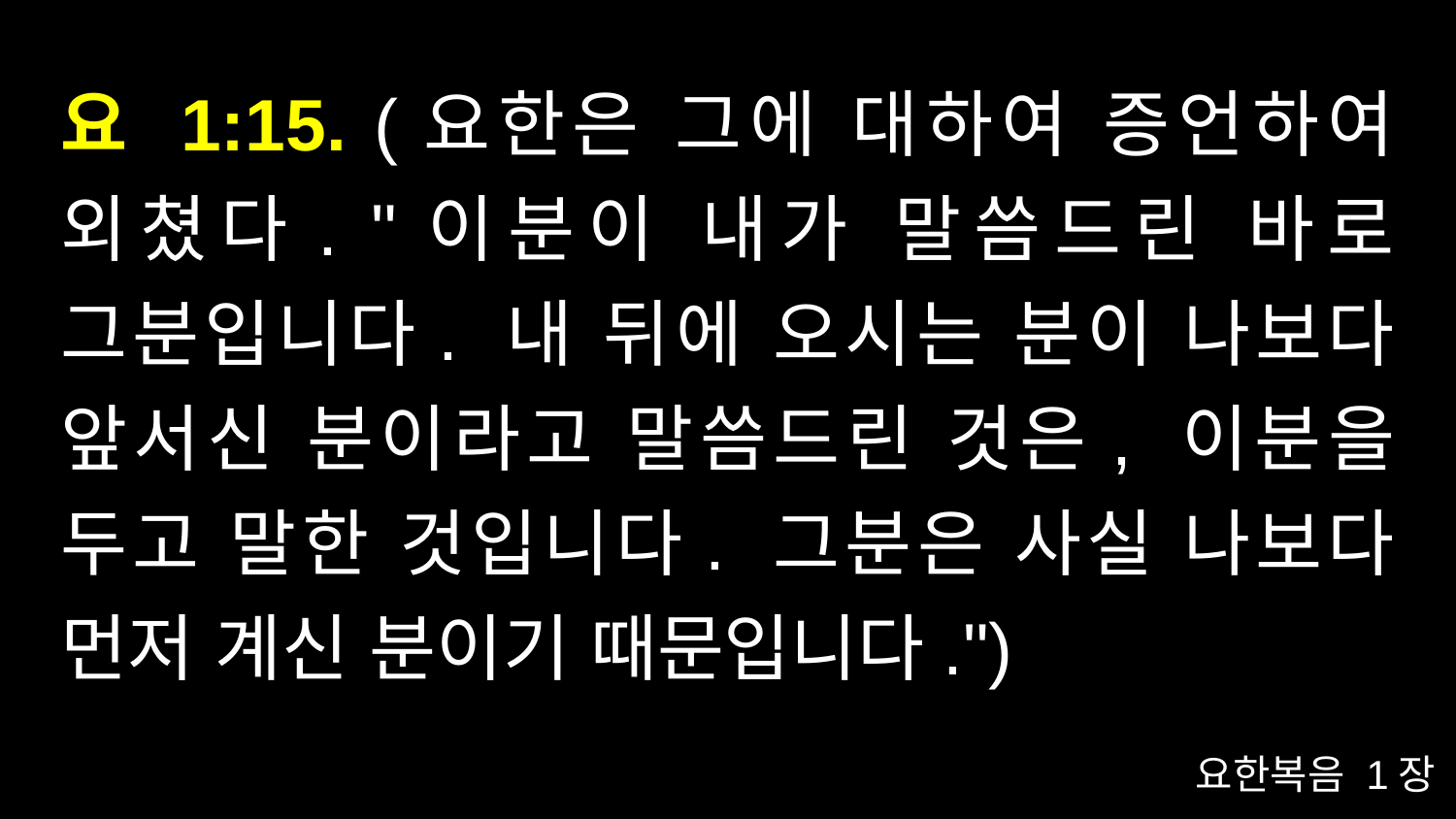

# 요 1:15. (요한은 그에 대하여 증언하여 외쳤다. "이분이 내가 말씀드린 바로 그분입니다. 내 뒤에 오시는 분이 나보다 앞서신 분이라고 말씀드린 것은, 이분을 두고 말한 것입니다. 그분은 사실 나보다 먼저 계신 분이기 때문입니다.")
요한복음 1장